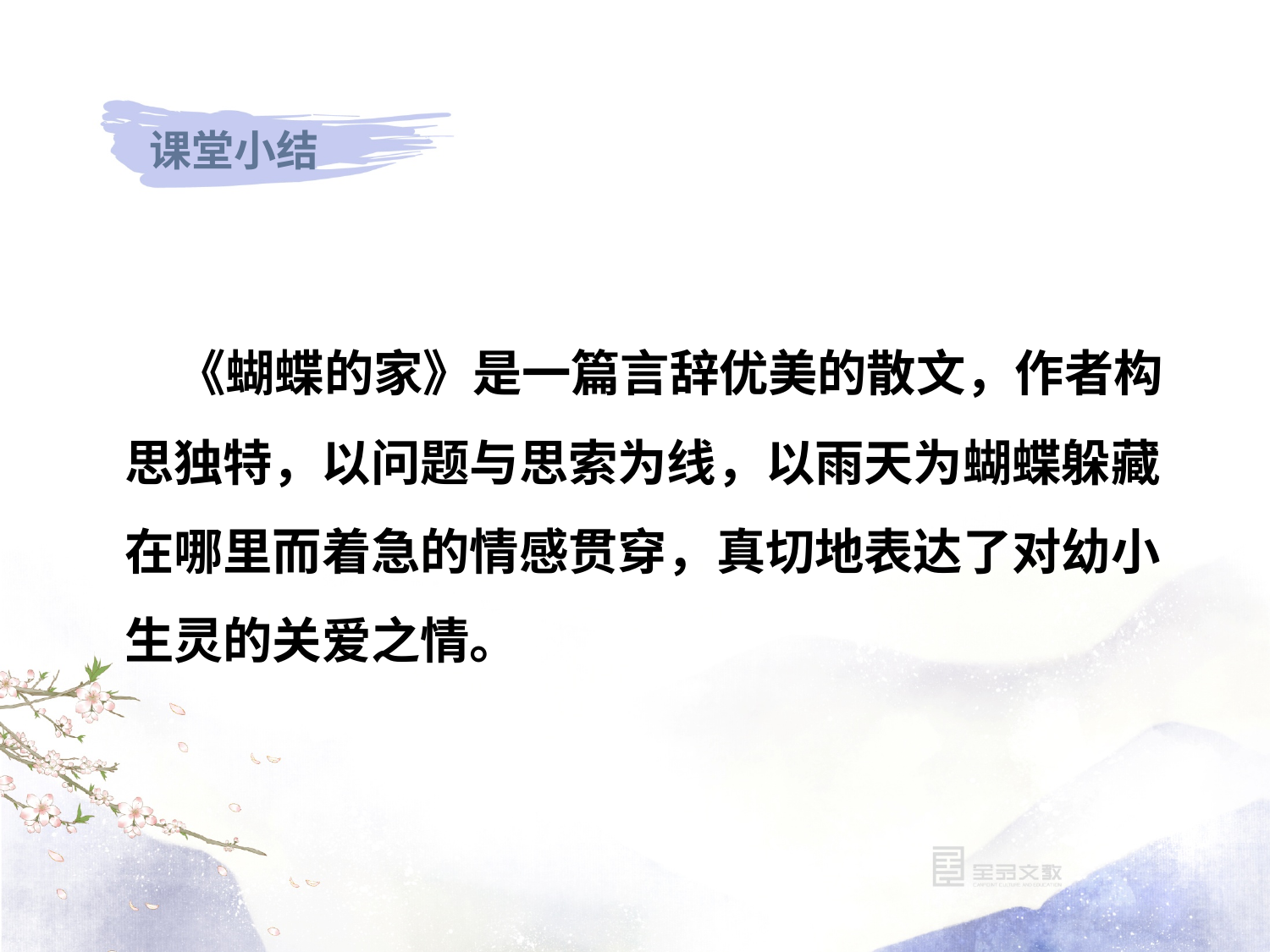

《蝴蝶的家》是一篇言辞优美的散文，作者构思独特，以问题与思索为线，以雨天为蝴蝶躲藏在哪里而着急的情感贯穿，真切地表达了对幼小生灵的关爱之情。